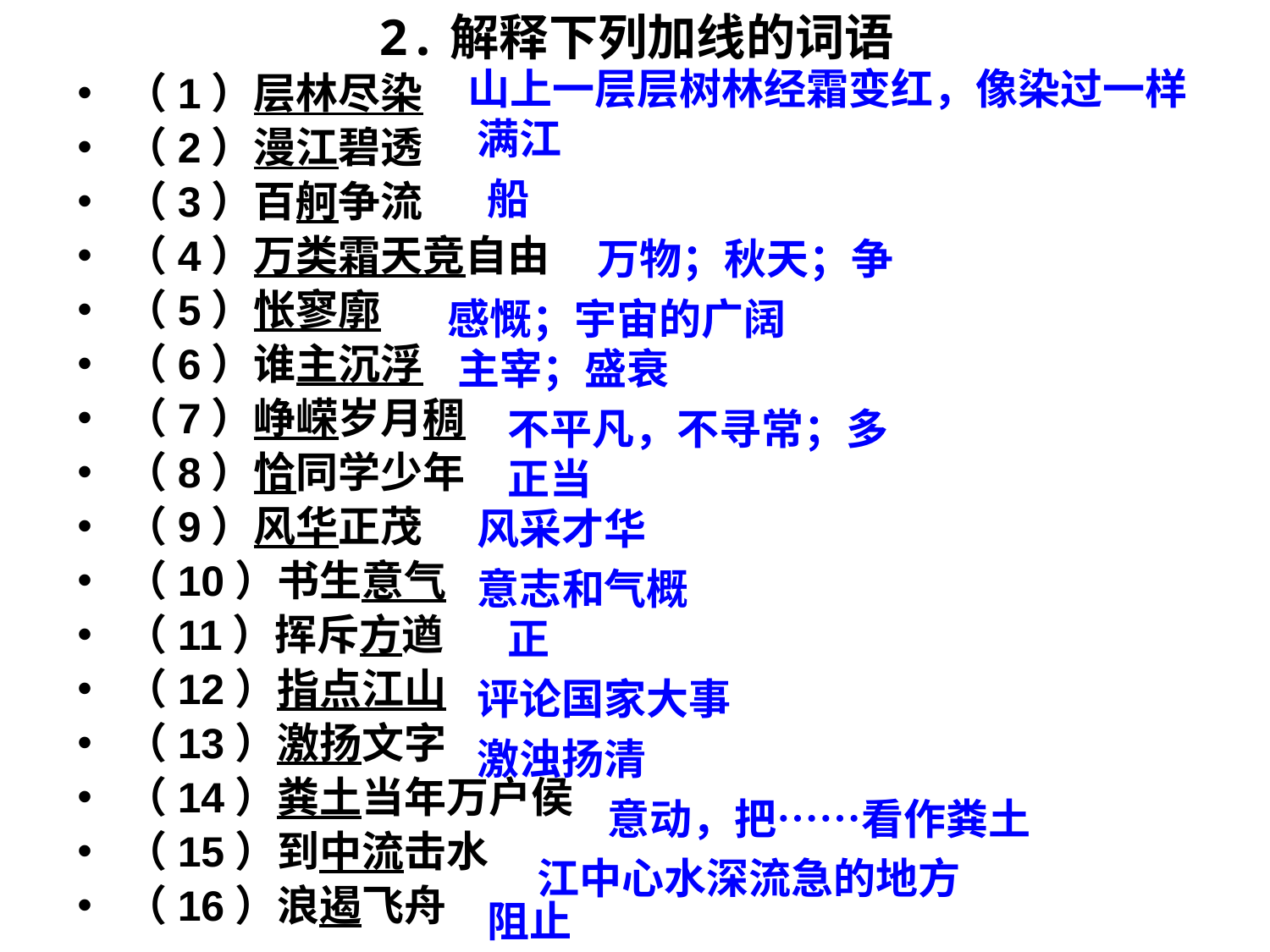

2.解释下列加线的词语
山上一层层树林经霜变红，像染过一样
（1）层林尽染
（2）漫江碧透
（3）百舸争流
（4）万类霜天竞自由
（5）怅寥廓
（6）谁主沉浮
（7）峥嵘岁月稠
（8）恰同学少年
（9）风华正茂
（10）书生意气
（11）挥斥方遒
（12）指点江山
（13）激扬文字
（14）粪土当年万户侯
（15）到中流击水
（16）浪遏飞舟
满江
船
万物；秋天；争
感慨；宇宙的广阔
主宰；盛衰
不平凡，不寻常；多
正当
风采才华
意志和气概
正
评论国家大事
激浊扬清
意动，把……看作粪土
江中心水深流急的地方
阻止